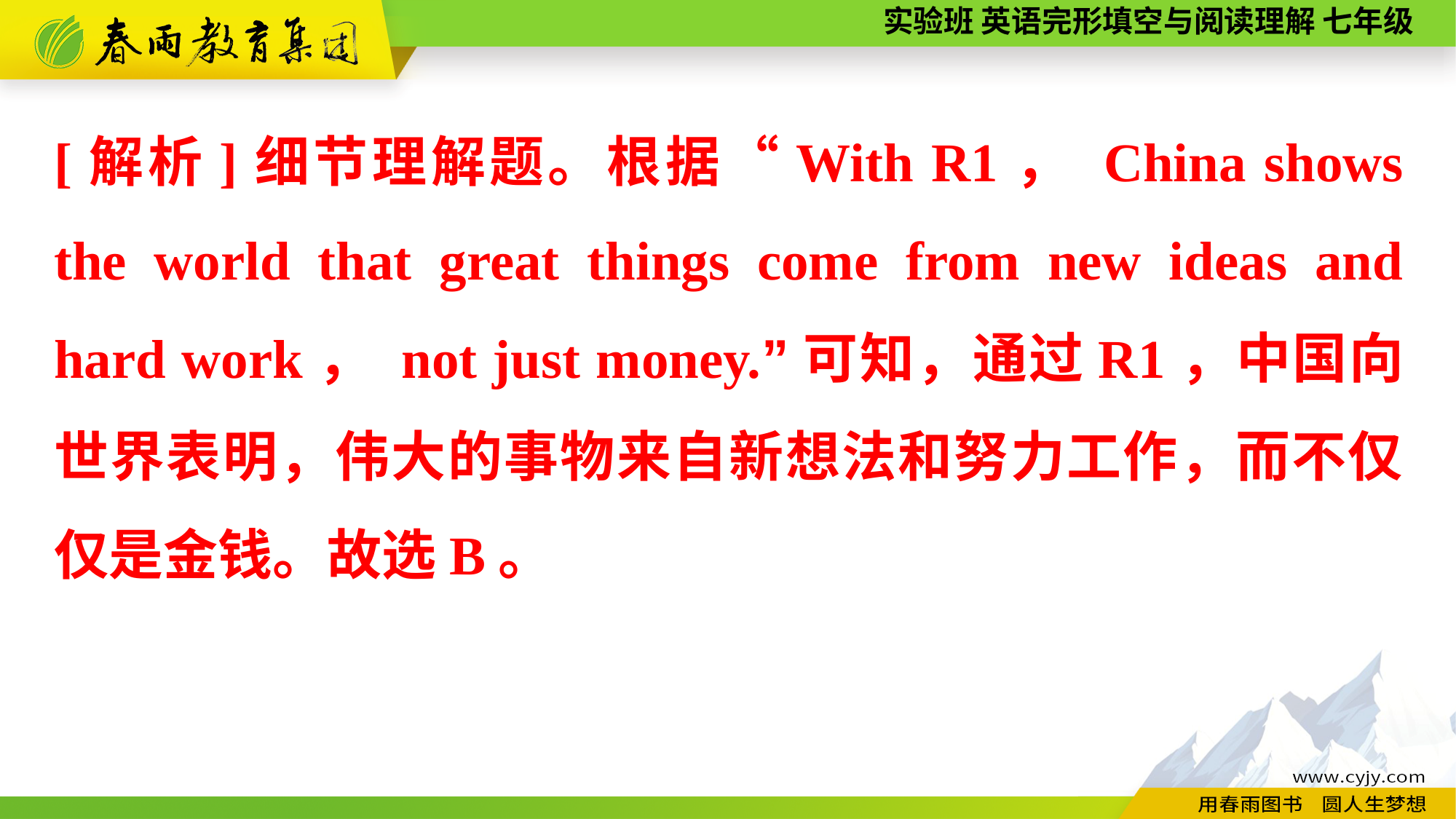

[解析]细节理解题。根据“With R1， China shows the world that great things come from new ideas and hard work， not just money.”可知，通过R1，中国向世界表明，伟大的事物来自新想法和努力工作，而不仅仅是金钱。故选B。